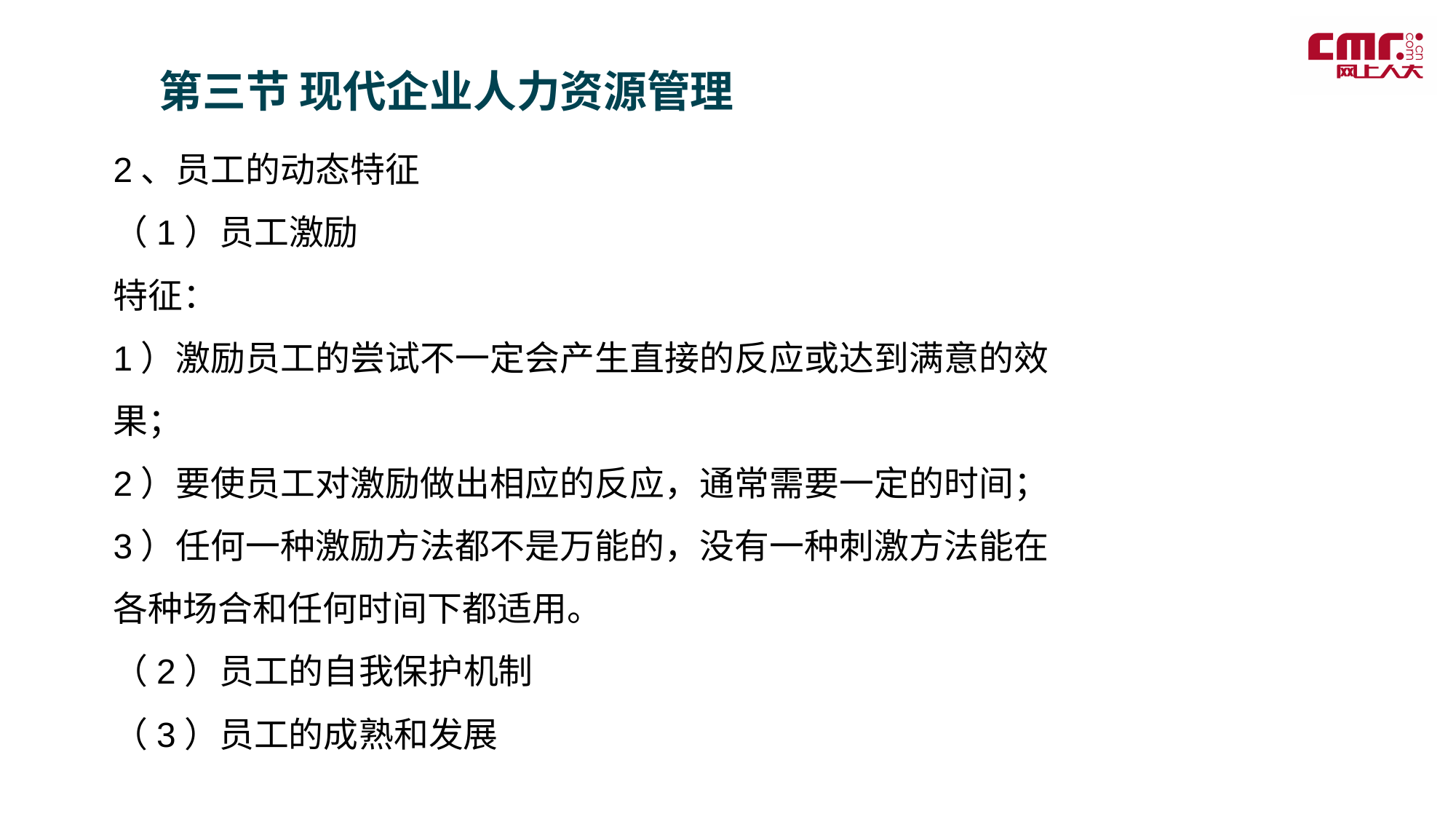

第三节 现代企业人力资源管理
2、员工的动态特征
（1）员工激励
特征：
1）激励员工的尝试不一定会产生直接的反应或达到满意的效果；
2）要使员工对激励做出相应的反应，通常需要一定的时间；
3）任何一种激励方法都不是万能的，没有一种刺激方法能在各种场合和任何时间下都适用。
（2）员工的自我保护机制
（3）员工的成熟和发展